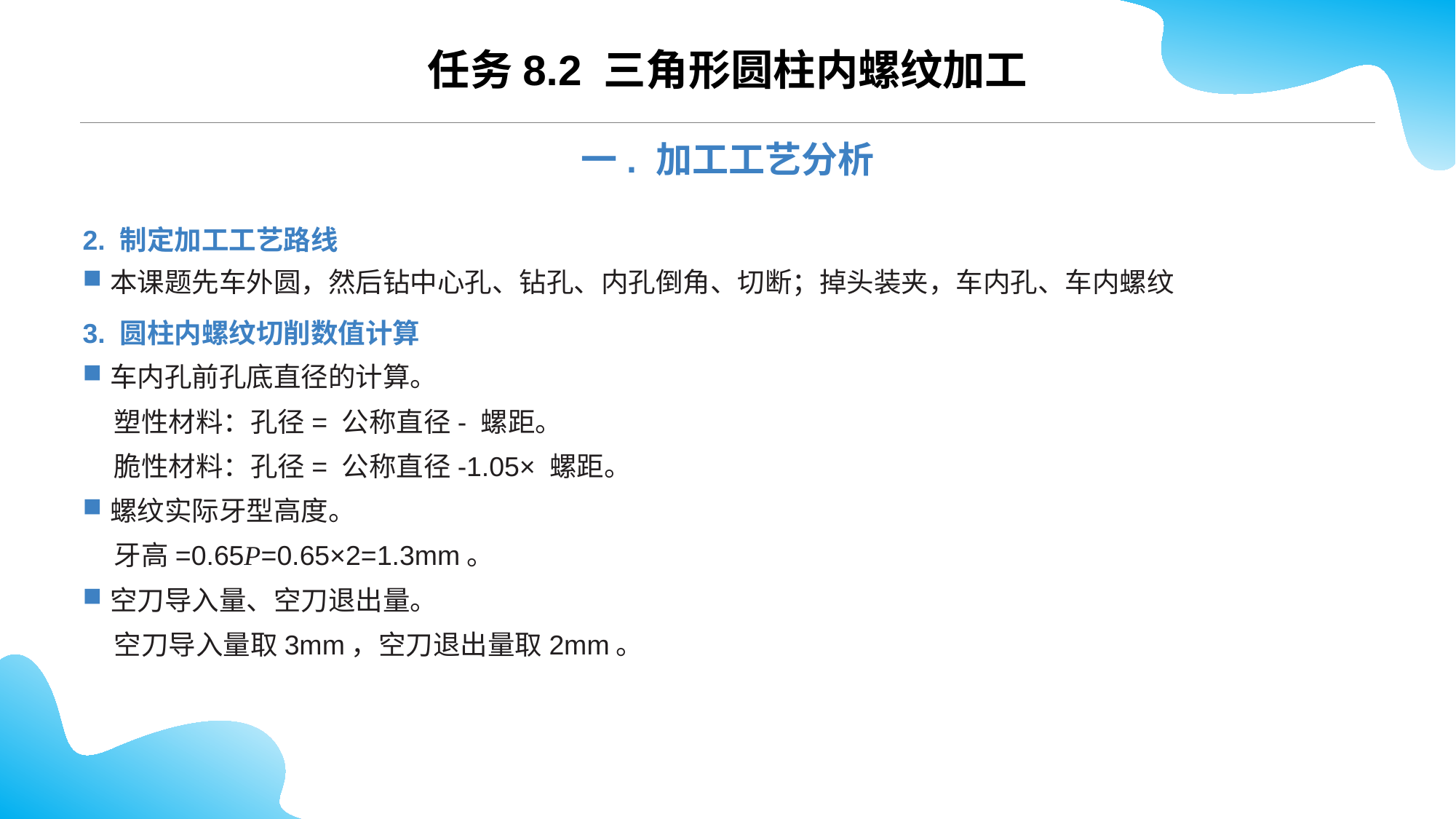

CONTENTS
任务8.2 三角形圆柱内螺纹加工
一. 加工工艺分析
2. 制定加工工艺路线
本课题先车外圆，然后钻中心孔、钻孔、内孔倒角、切断；掉头装夹，车内孔、车内螺纹
3. 圆柱内螺纹切削数值计算
车内孔前孔底直径的计算。
    塑性材料：孔径= 公称直径- 螺距。
    脆性材料：孔径= 公称直径-1.05× 螺距。
螺纹实际牙型高度。
    牙高=0.65P=0.65×2=1.3mm。
空刀导入量、空刀退出量。
    空刀导入量取3mm，空刀退出量取2mm。